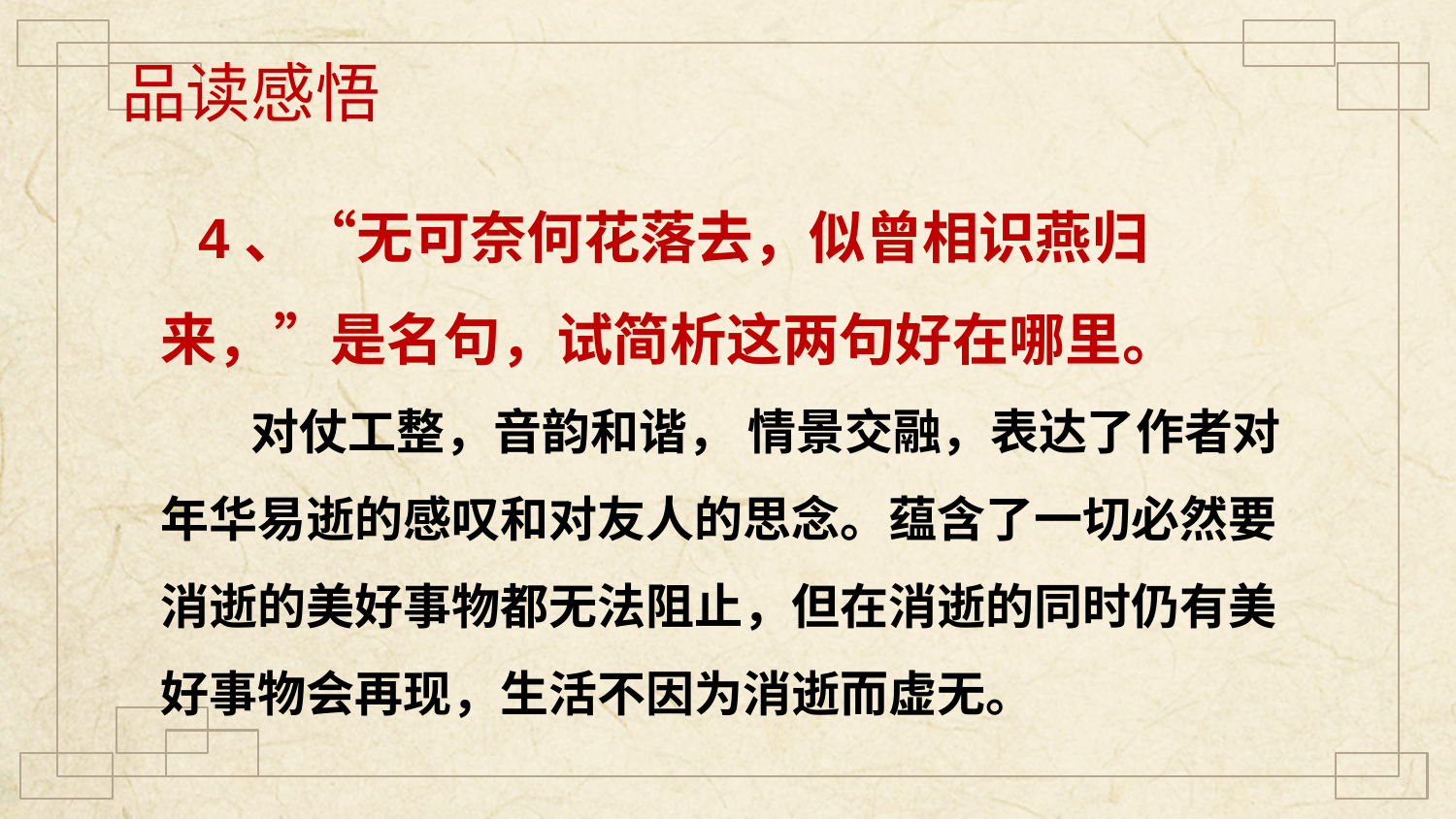

品读感悟
4、“无可奈何花落去，似曾相识燕归来，”是名句，试简析这两句好在哪里。
  对仗工整，音韵和谐， 情景交融，表达了作者对年华易逝的感叹和对友人的思念。蕴含了一切必然要消逝的美好事物都无法阻止，但在消逝的同时仍有美好事物会再现，生活不因为消逝而虚无。